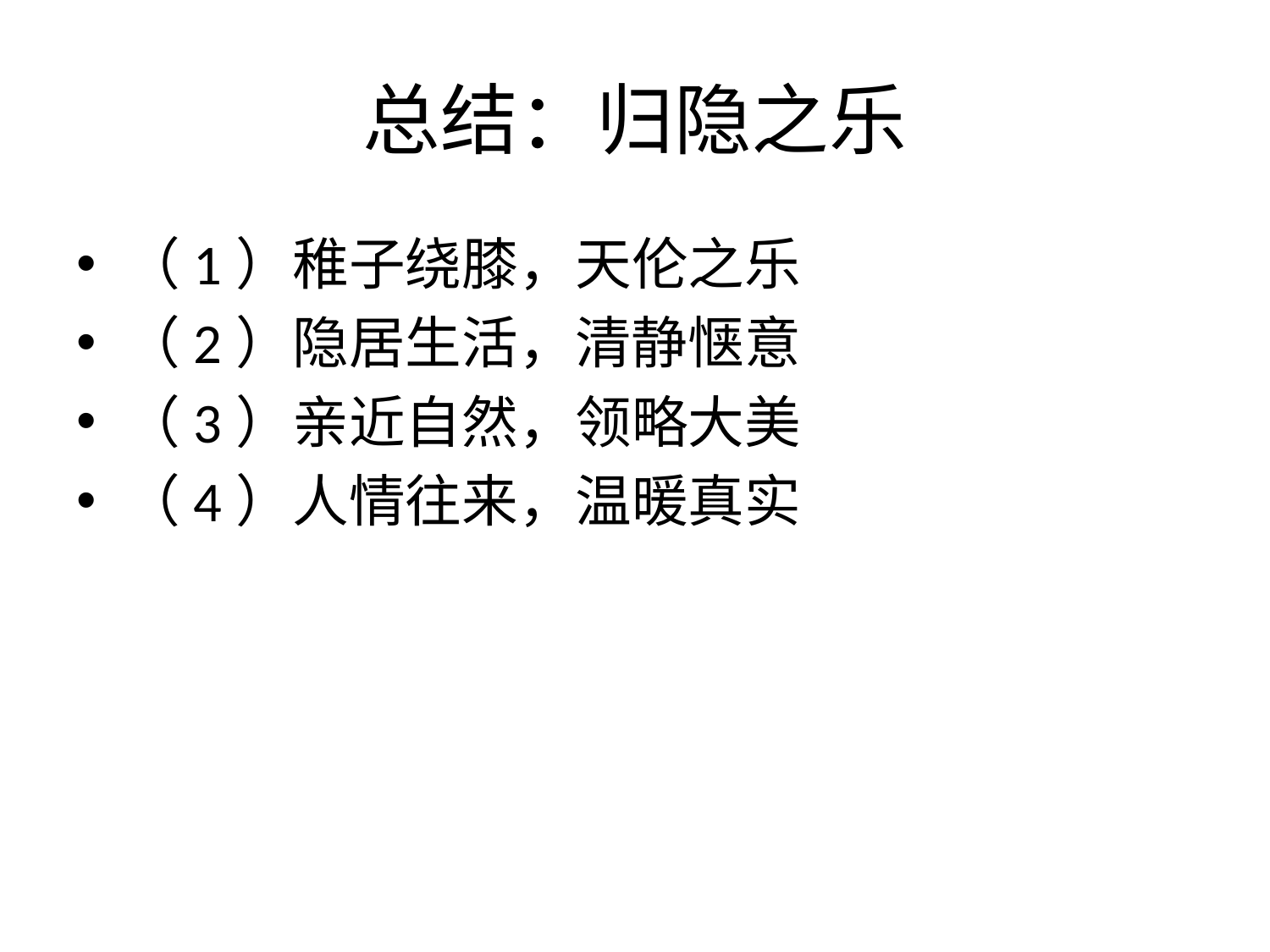

# 总结：归隐之乐
（1）稚子绕膝，天伦之乐
（2）隐居生活，清静惬意
（3）亲近自然，领略大美
（4）人情往来，温暖真实